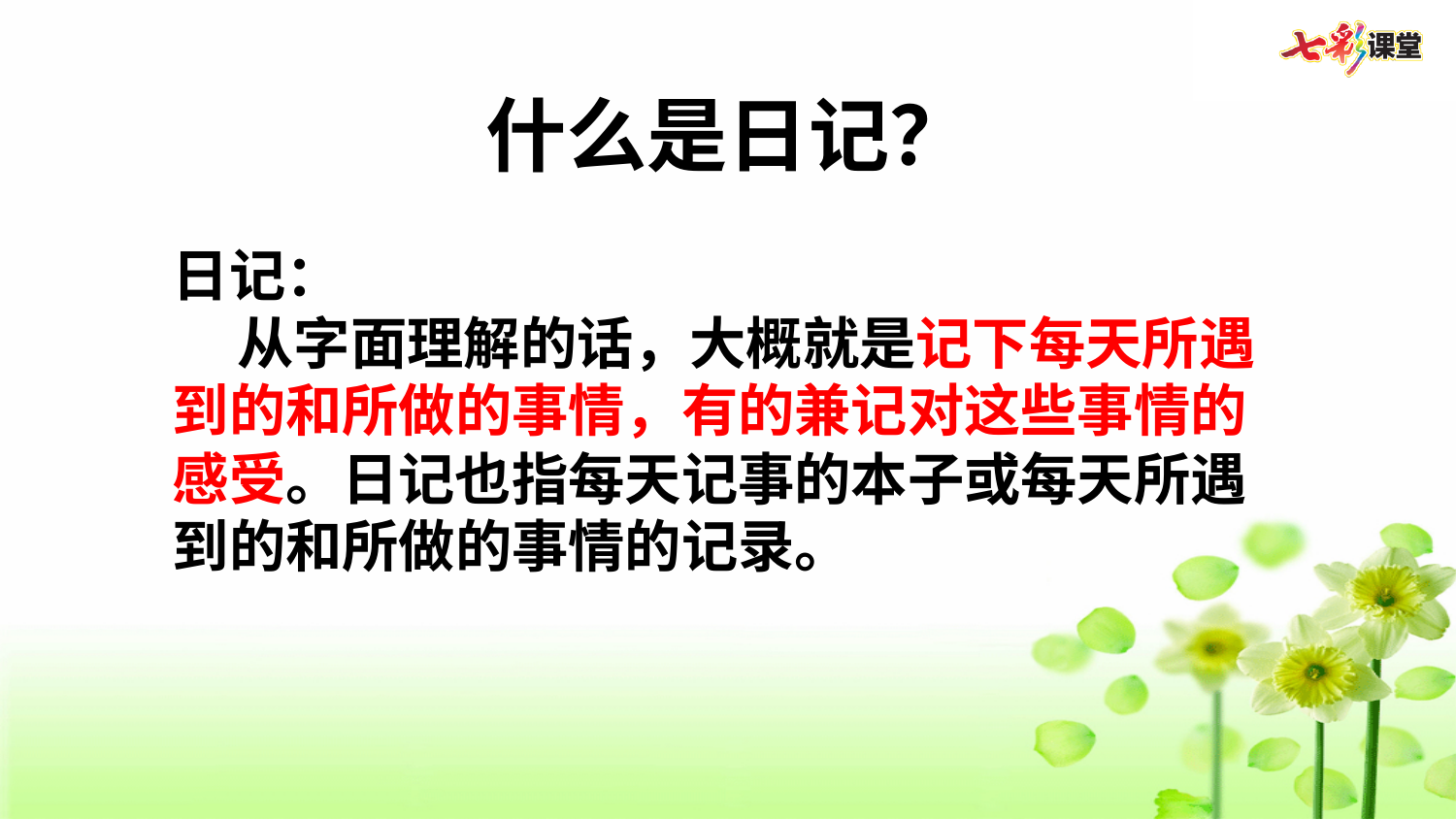

什么是日记？

日记：
    从字面理解的话，大概就是记下每天所遇到的和所做的事情，有的兼记对这些事情的感受。日记也指每天记事的本子或每天所遇到的和所做的事情的记录。